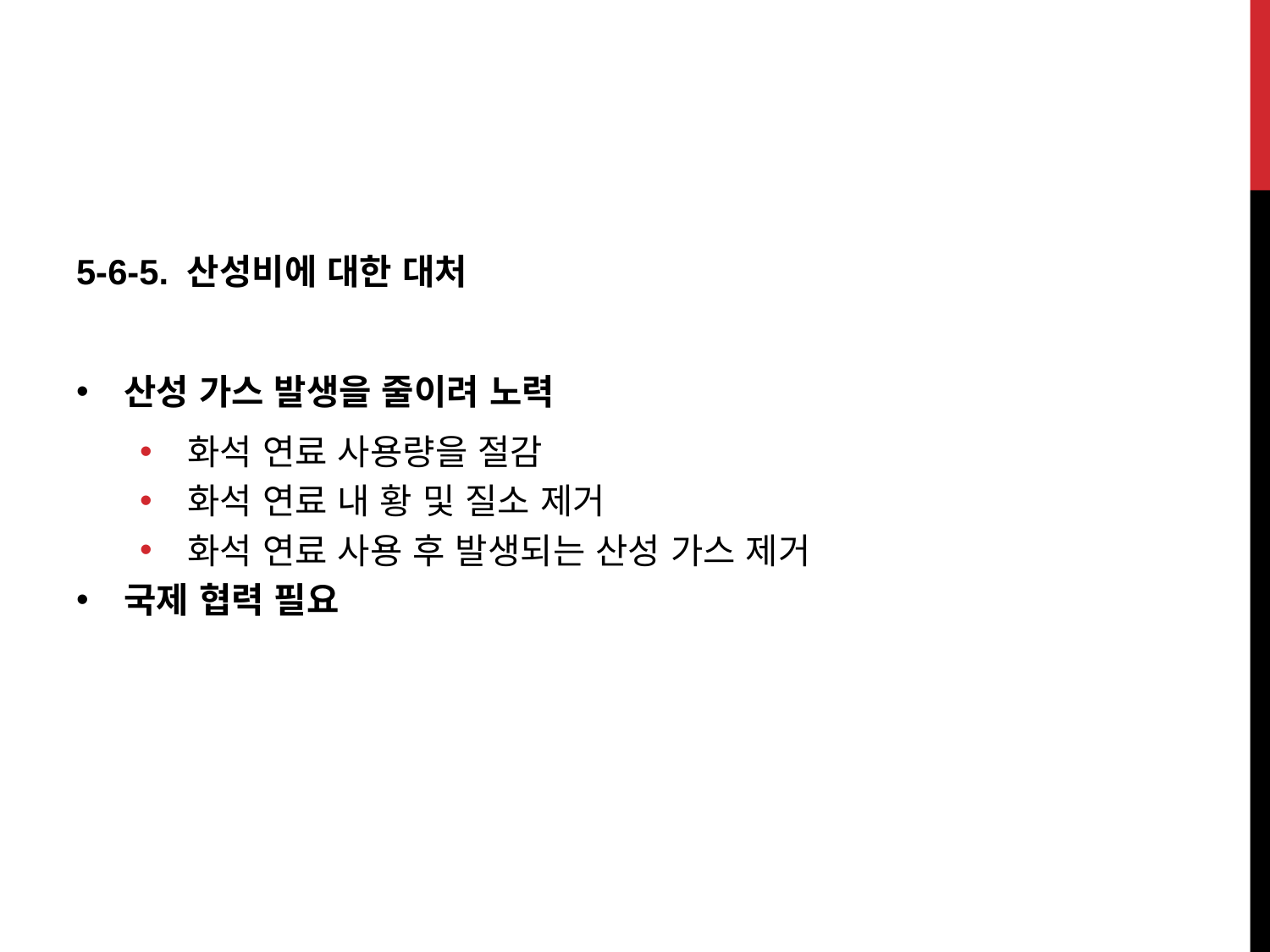

5-6-5. 산성비에 대한 대처

산성 가스 발생을 줄이려 노력
화석 연료 사용량을 절감
화석 연료 내 황 및 질소 제거
화석 연료 사용 후 발생되는 산성 가스 제거
국제 협력 필요